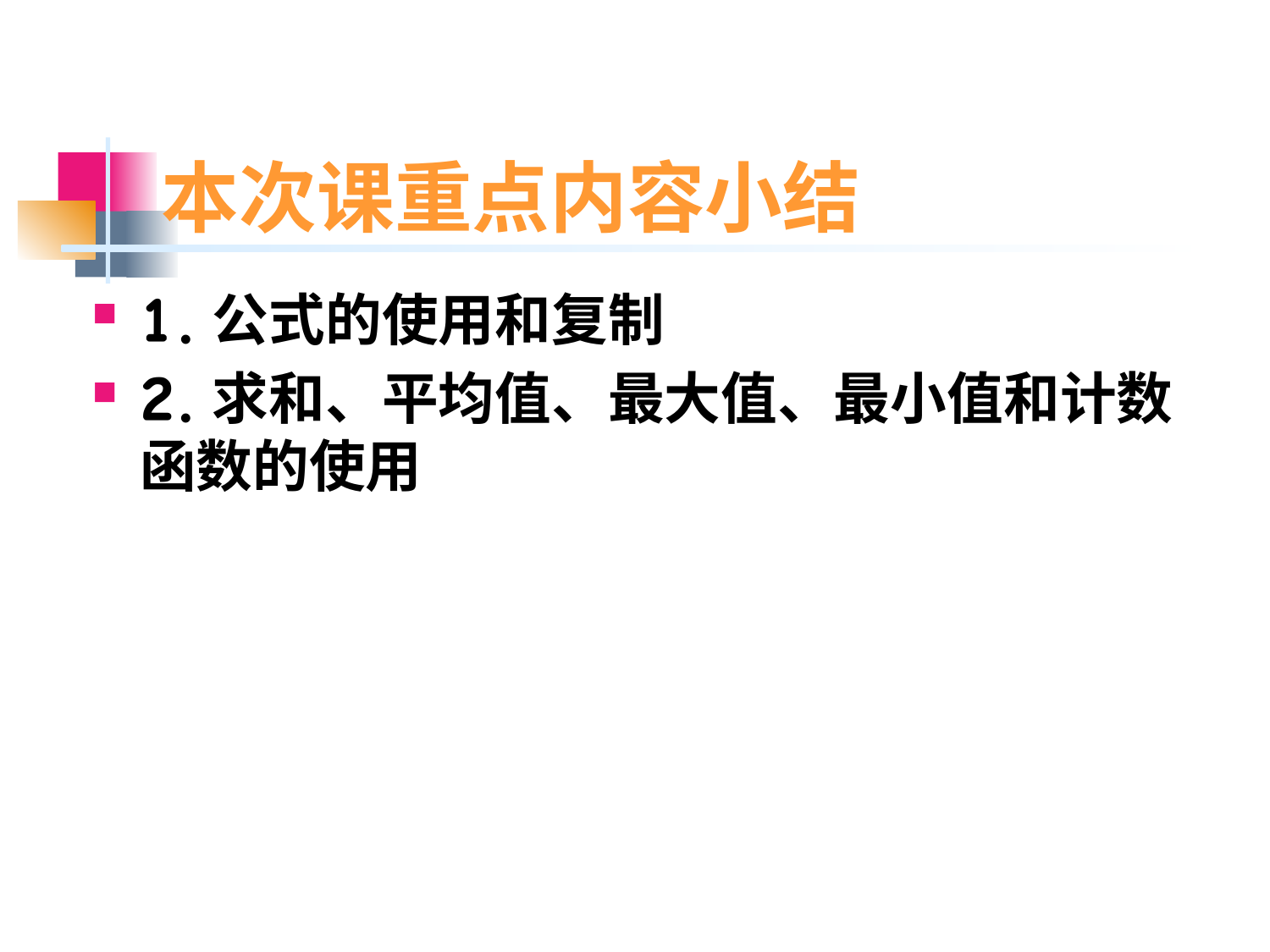

# 本次课重点内容小结
1.公式的使用和复制
2.求和、平均值、最大值、最小值和计数函数的使用